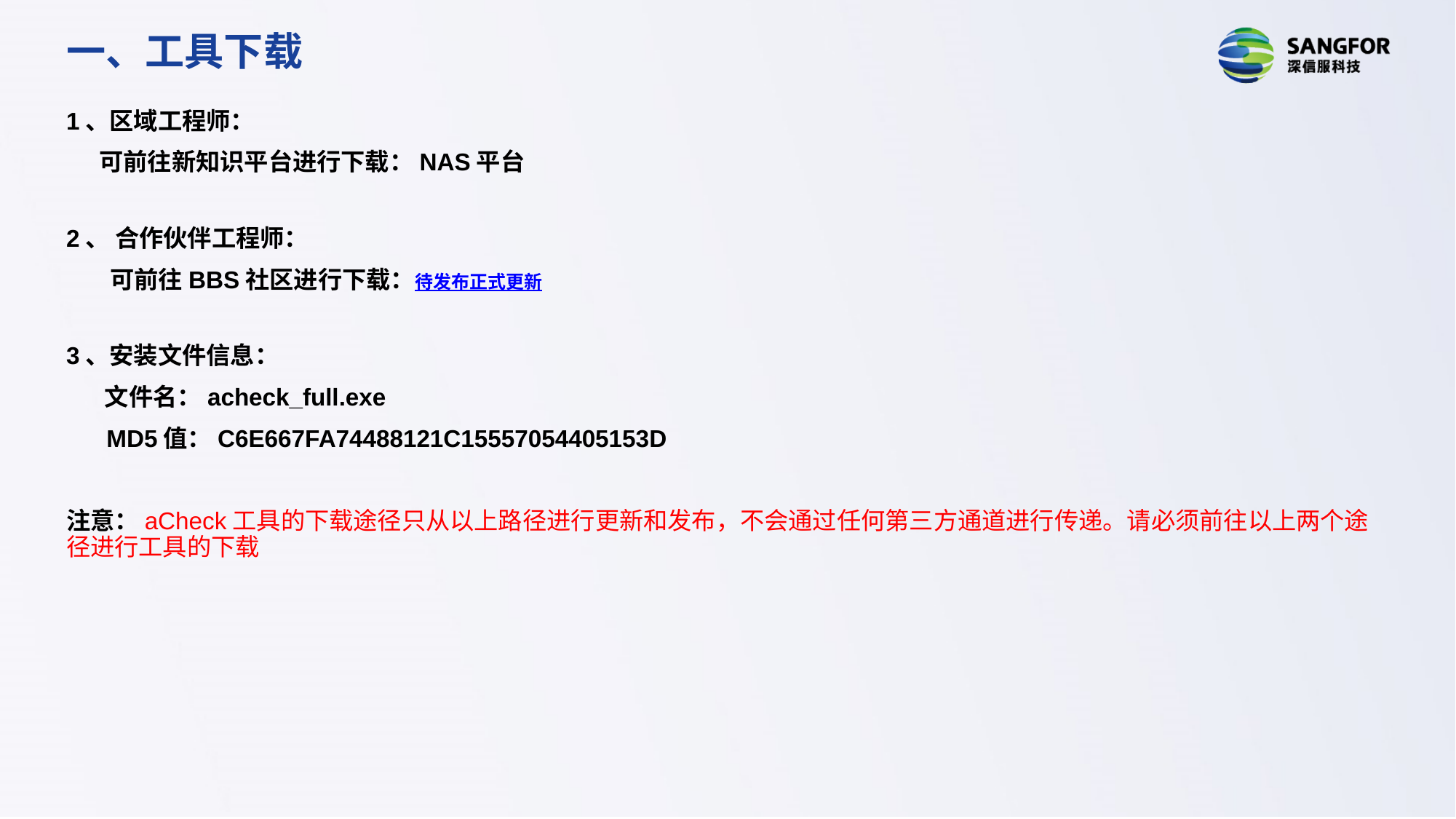

一、工具下载
1、区域工程师：
     可前往新知识平台进行下载：NAS平台

2、 合作伙伴工程师：
       可前往BBS社区进行下载：待发布正式更新

3、安装文件信息：
      文件名：acheck_full.exe
      MD5值：C6E667FA74488121C15557054405153D

注意：aCheck工具的下载途径只从以上路径进行更新和发布，不会通过任何第三方通道进行传递。请必须前往以上两个途径进行工具的下载